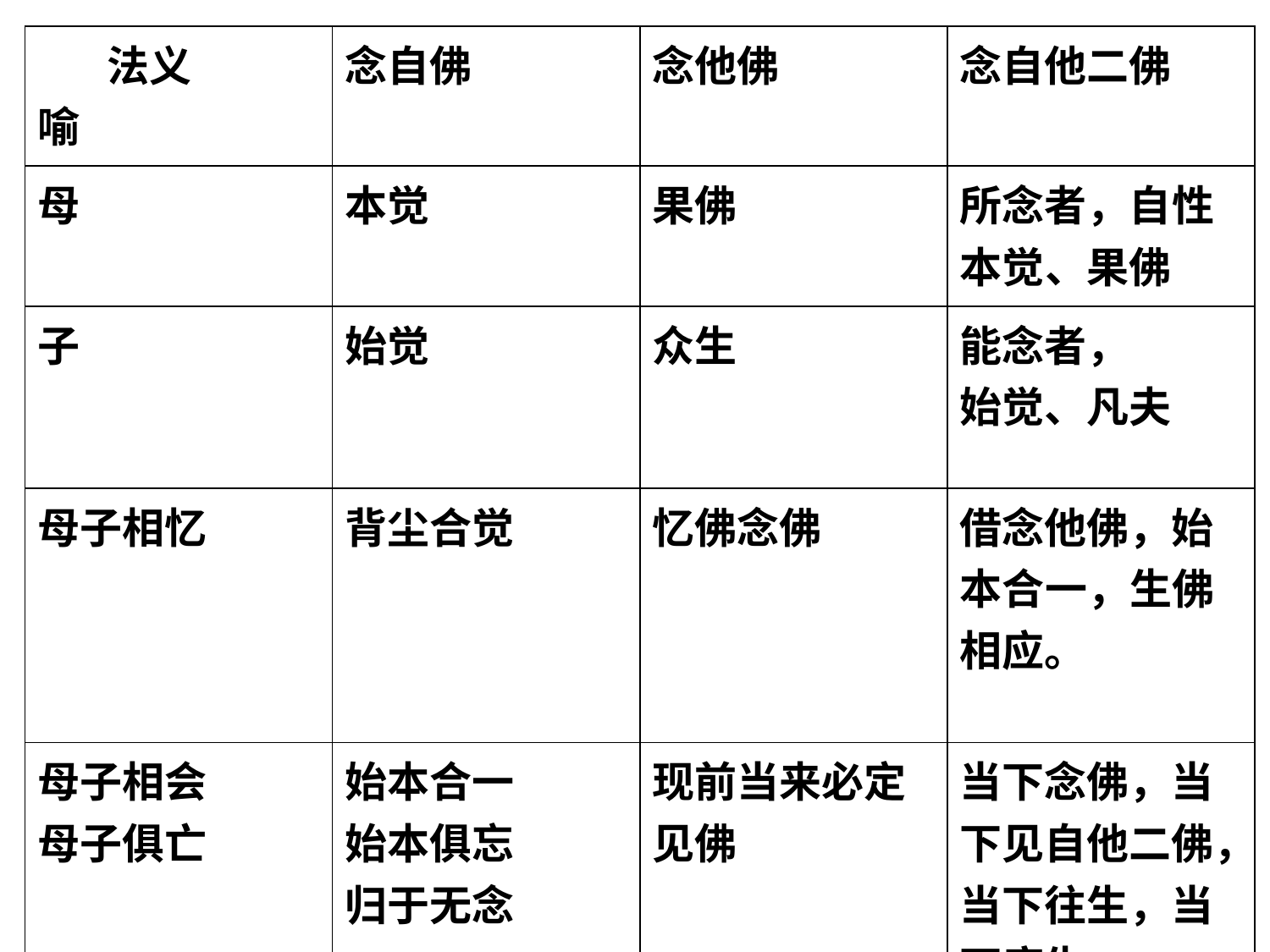

| 法义 喻 | 念自佛 | 念他佛 | 念自他二佛 |
| --- | --- | --- | --- |
| 母 | 本觉 | 果佛 | 所念者，自性本觉、果佛 |
| 子 | 始觉 | 众生 | 能念者， 始觉、凡夫 |
| 母子相忆 | 背尘合觉 | 忆佛念佛 | 借念他佛，始本合一，生佛相应。 |
| 母子相会 母子俱亡 | 始本合一 始本俱忘 归于无念 | 现前当来必定见佛 | 当下念佛，当下见自他二佛，当下往生，当下度生。 |